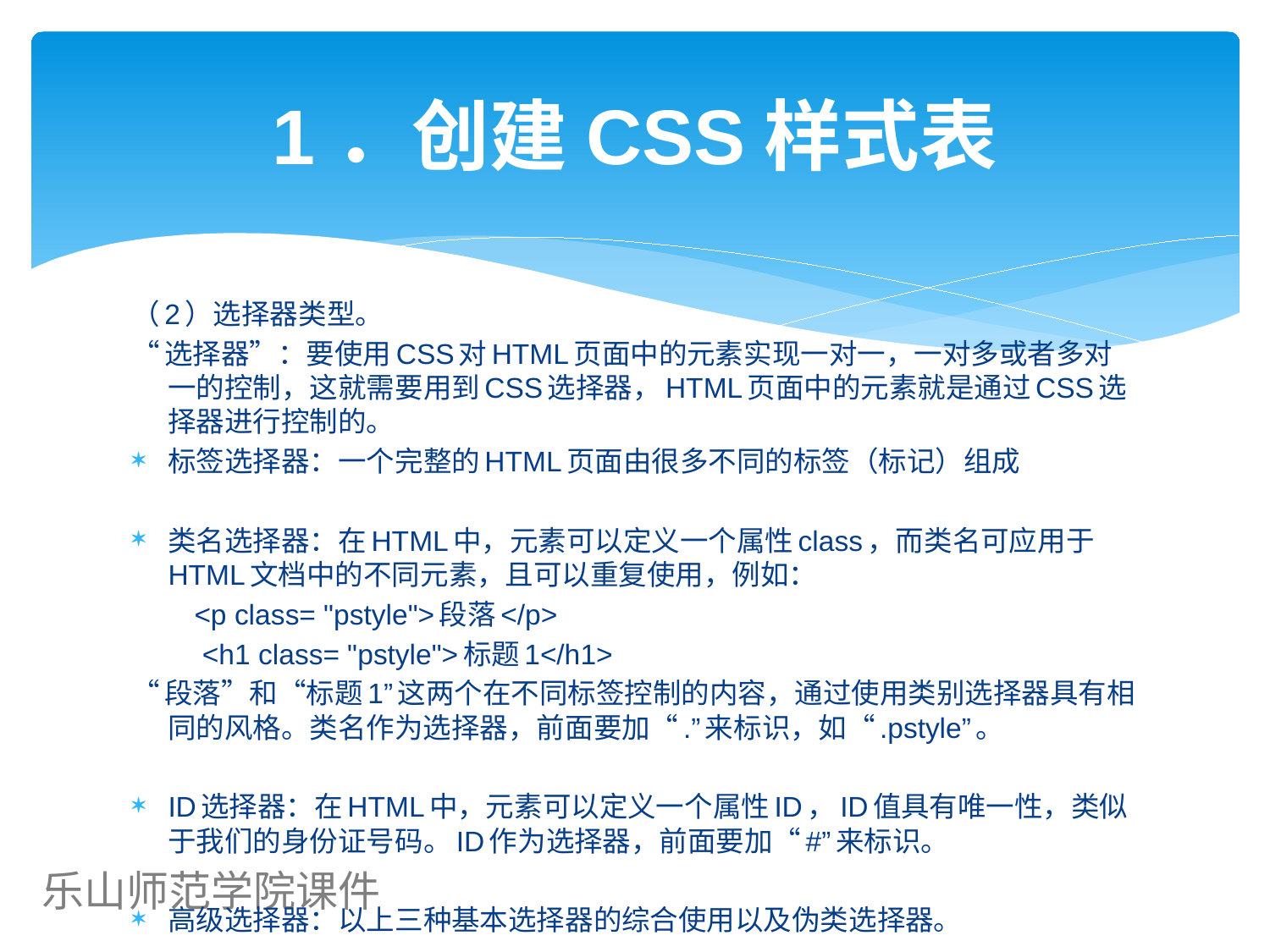

# 1．创建CSS样式表
（2）选择器类型。
“选择器”：要使用CSS对HTML页面中的元素实现一对一，一对多或者多对一的控制，这就需要用到CSS选择器，HTML页面中的元素就是通过CSS选择器进行控制的。
标签选择器：一个完整的HTML页面由很多不同的标签（标记）组成

类名选择器：在HTML中，元素可以定义一个属性class，而类名可应用于HTML文档中的不同元素，且可以重复使用，例如：
        <p class= "pstyle">段落</p>
         <h1 class= "pstyle">标题1</h1>
“段落”和“标题1”这两个在不同标签控制的内容，通过使用类别选择器具有相同的风格。类名作为选择器，前面要加“.”来标识，如“.pstyle”。

ID选择器：在HTML中，元素可以定义一个属性ID，ID值具有唯一性，类似于我们的身份证号码。ID作为选择器，前面要加“#”来标识。

高级选择器：以上三种基本选择器的综合使用以及伪类选择器。